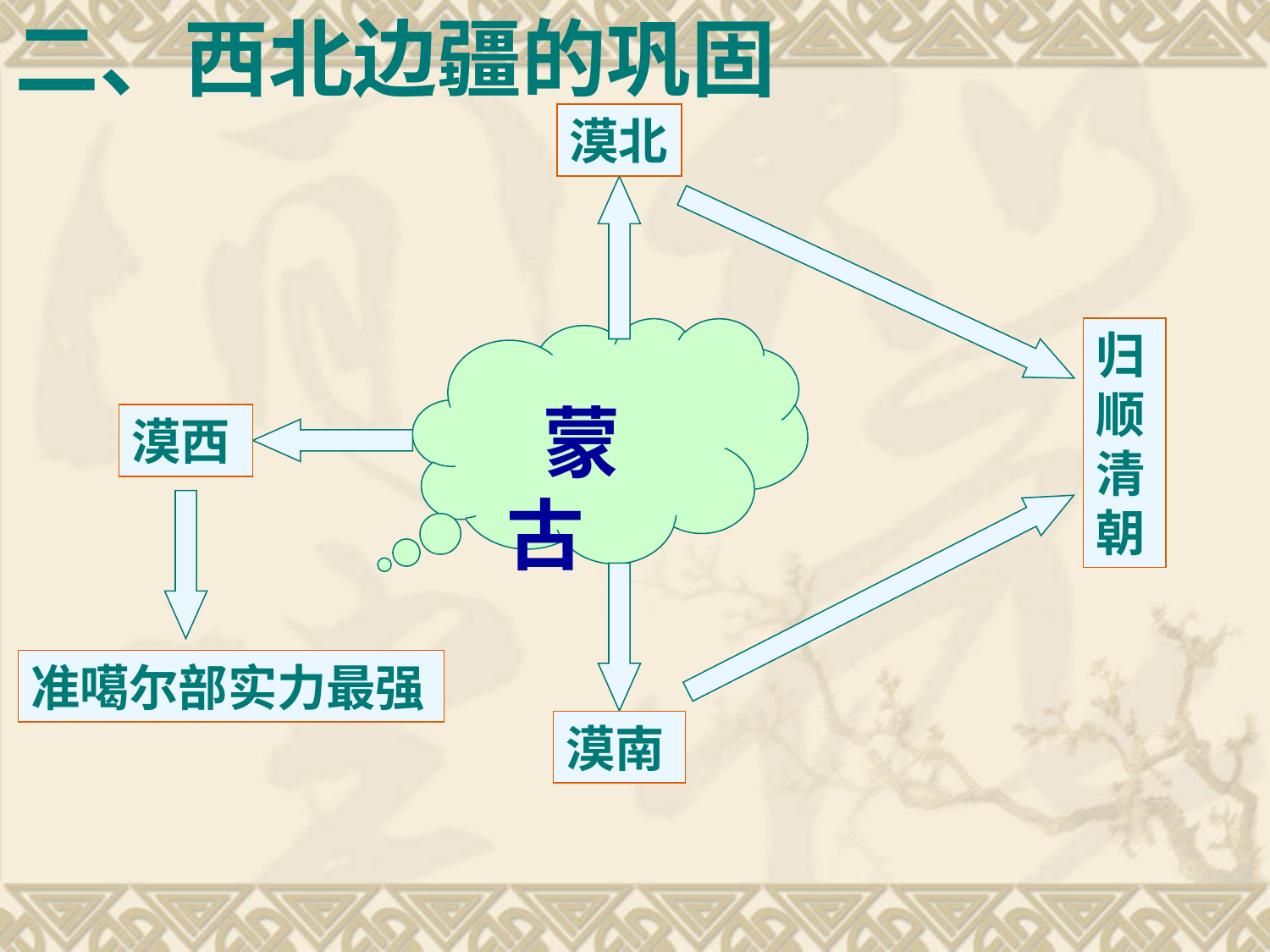

二、西北边疆的巩固

漠北

归顺清朝

 蒙 古
漠西

准噶尔部实力最强
漠南